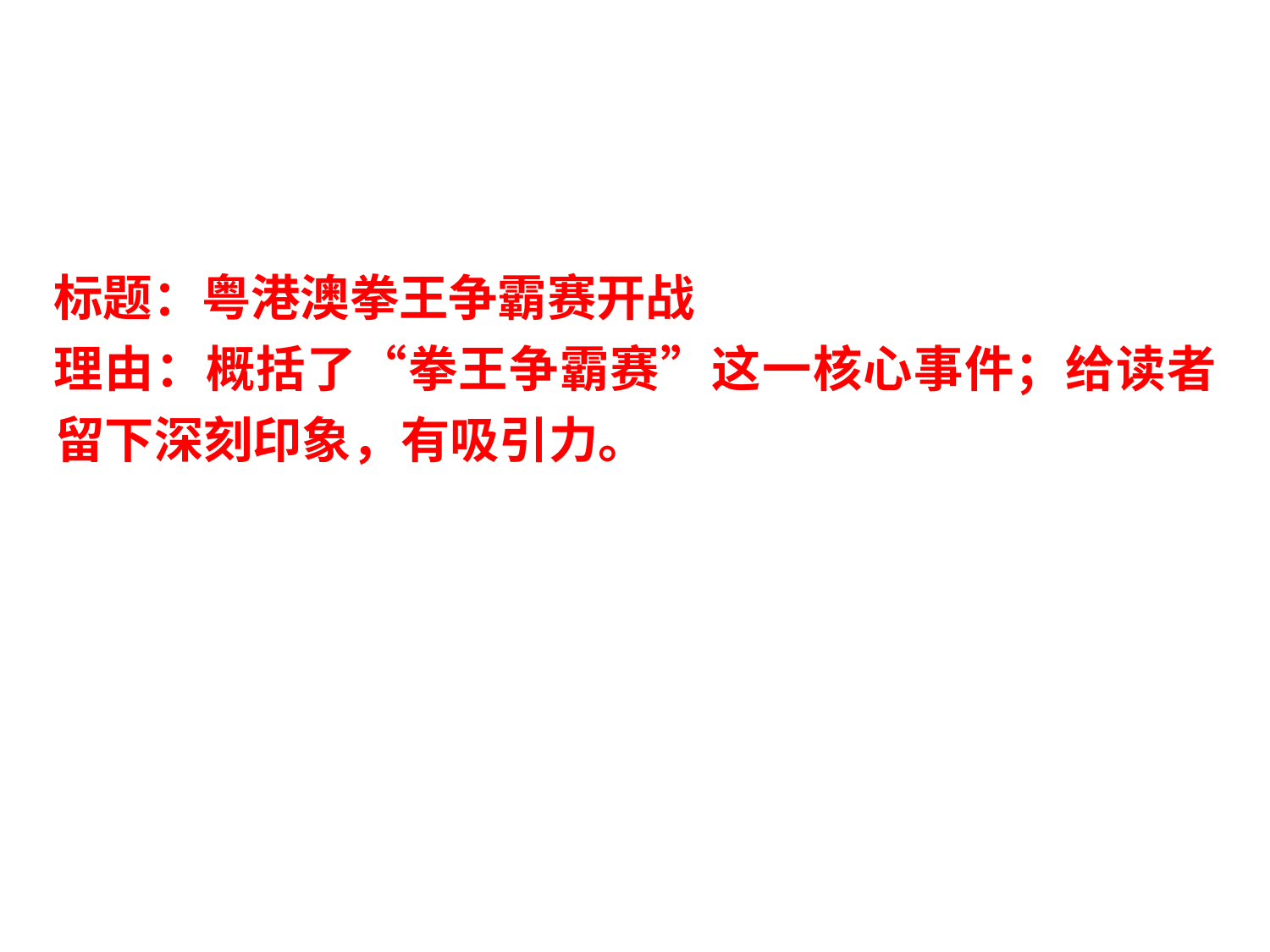

标题：粤港澳拳王争霸赛开战
理由：概括了“拳王争霸赛”这一核心事件；给读者留下深刻印象，有吸引力。